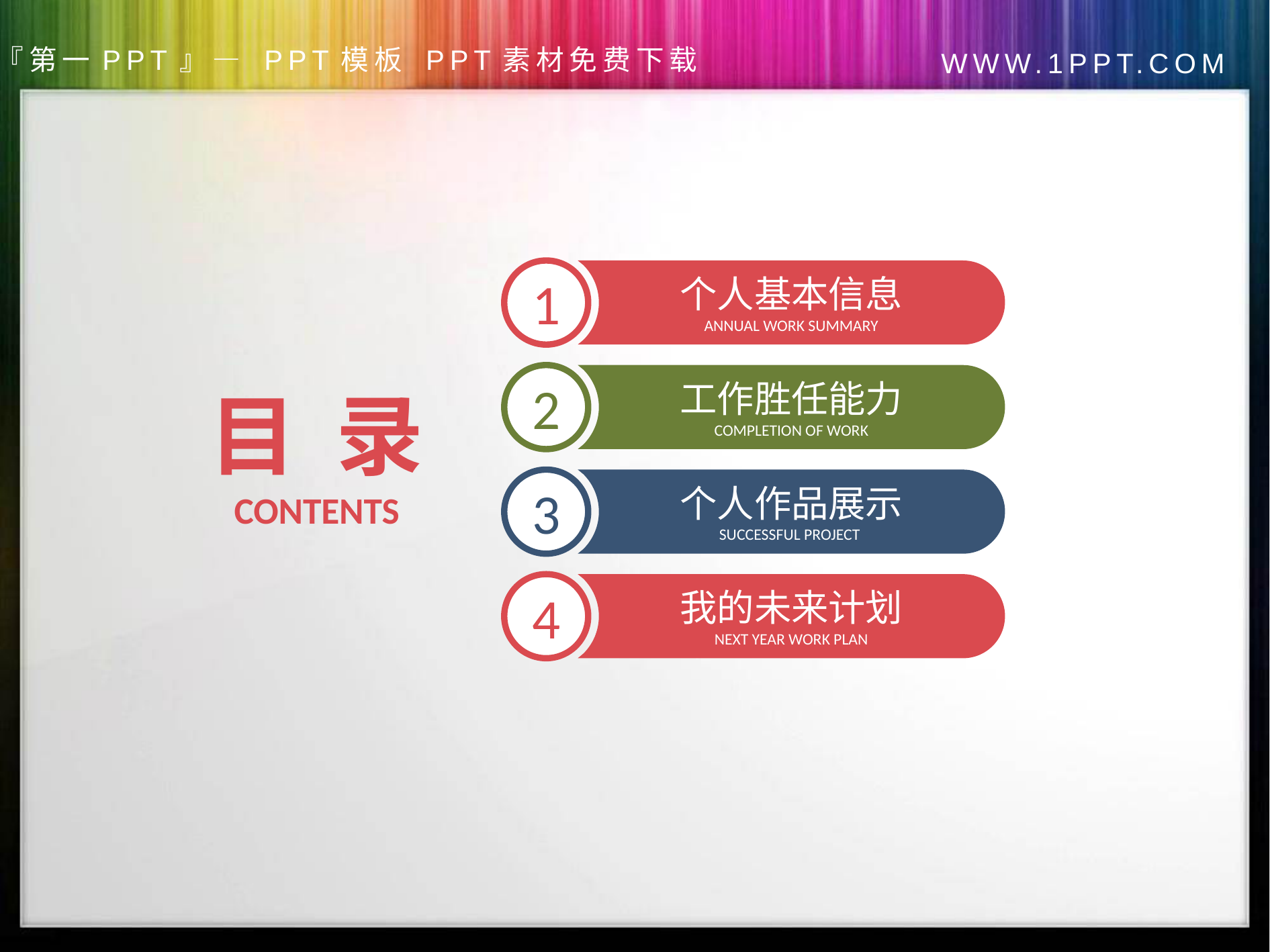

1
个人基本信息
ANNUAL WORK SUMMARY
2
工作胜任能力
COMPLETION OF WORK
目  录
3
个人作品展示
SUCCESSFUL PROJECT
CONTENTS
4
我的未来计划
NEXT YEAR WORK PLAN